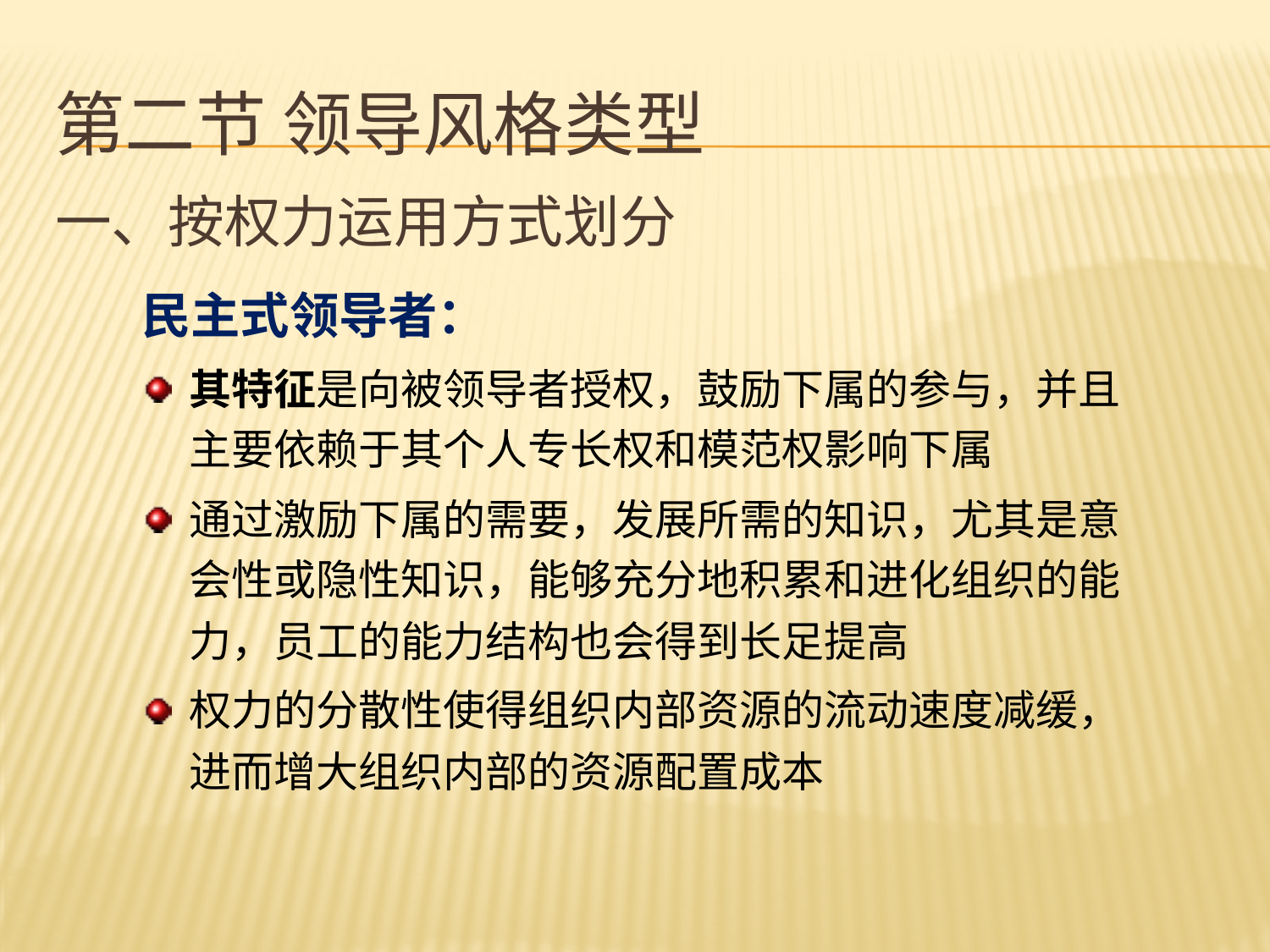

# 第二节 领导风格类型
一、按权力运用方式划分

民主式领导者：
其特征是向被领导者授权，鼓励下属的参与，并且主要依赖于其个人专长权和模范权影响下属
通过激励下属的需要，发展所需的知识，尤其是意会性或隐性知识，能够充分地积累和进化组织的能力，员工的能力结构也会得到长足提高
权力的分散性使得组织内部资源的流动速度减缓，进而增大组织内部的资源配置成本